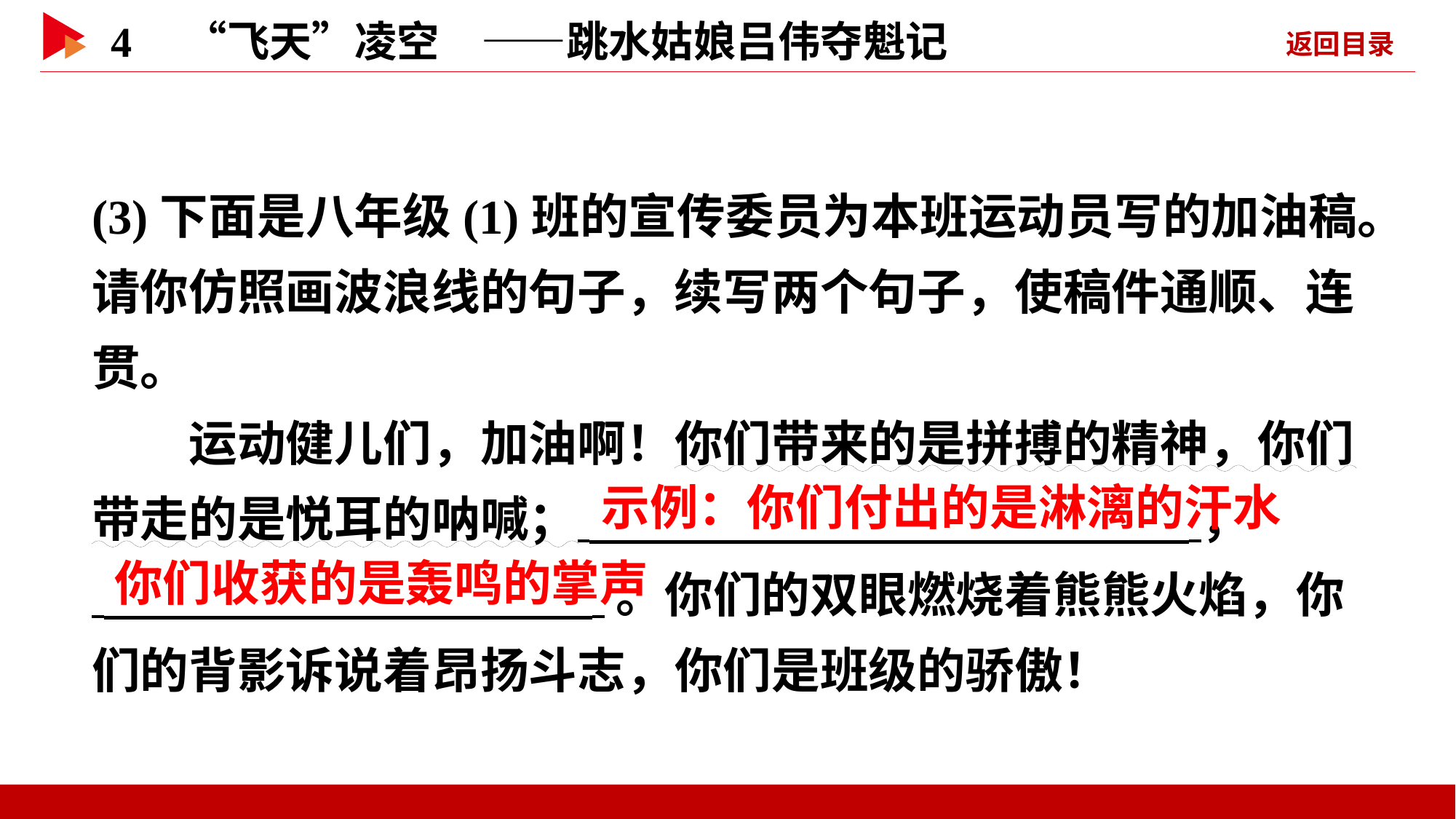

(3)下面是八年级(1)班的宣传委员为本班运动员写的加油稿。请你仿照画波浪线的句子，续写两个句子，使稿件通顺、连贯。
　　运动健儿们，加油啊！你们带来的是拼搏的精神，你们带走的是悦耳的呐喊；                                                        ，
                                              。你们的双眼燃烧着熊熊火焰，你们的背影诉说着昂扬斗志，你们是班级的骄傲！
 示例：你们付出的是淋漓的汗水
 你们收获的是轰鸣的掌声